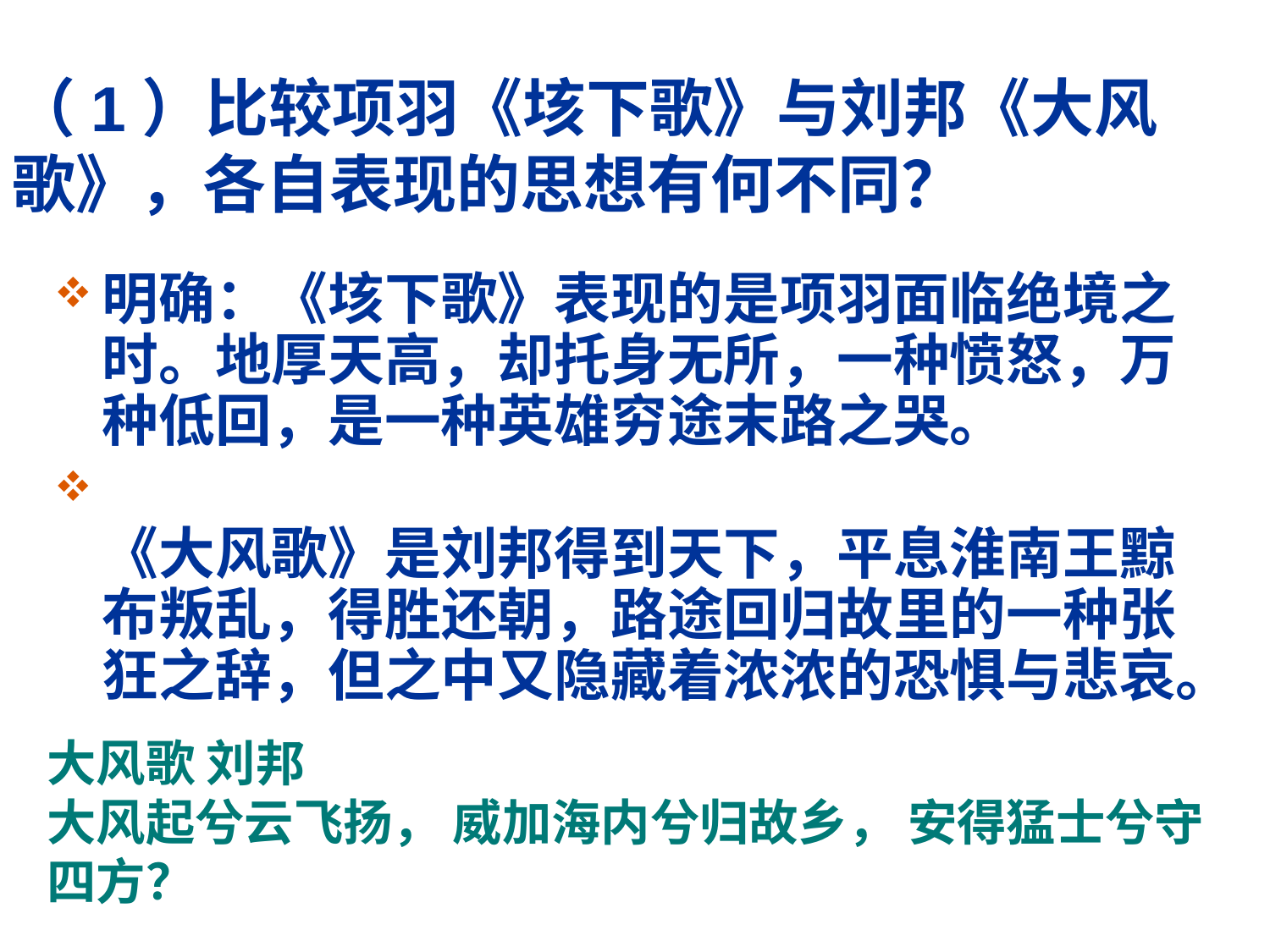

# （1）比较项羽《垓下歌》与刘邦《大风歌》，各自表现的思想有何不同？
明确：《垓下歌》表现的是项羽面临绝境之时。地厚天高，却托身无所，一种愤怒，万种低回，是一种英雄穷途末路之哭。
《大风歌》是刘邦得到天下，平息淮南王黥布叛乱，得胜还朝，路途回归故里的一种张狂之辞，但之中又隐藏着浓浓的恐惧与悲哀。
大风歌 刘邦
大风起兮云飞扬， 威加海内兮归故乡， 安得猛士兮守四方？